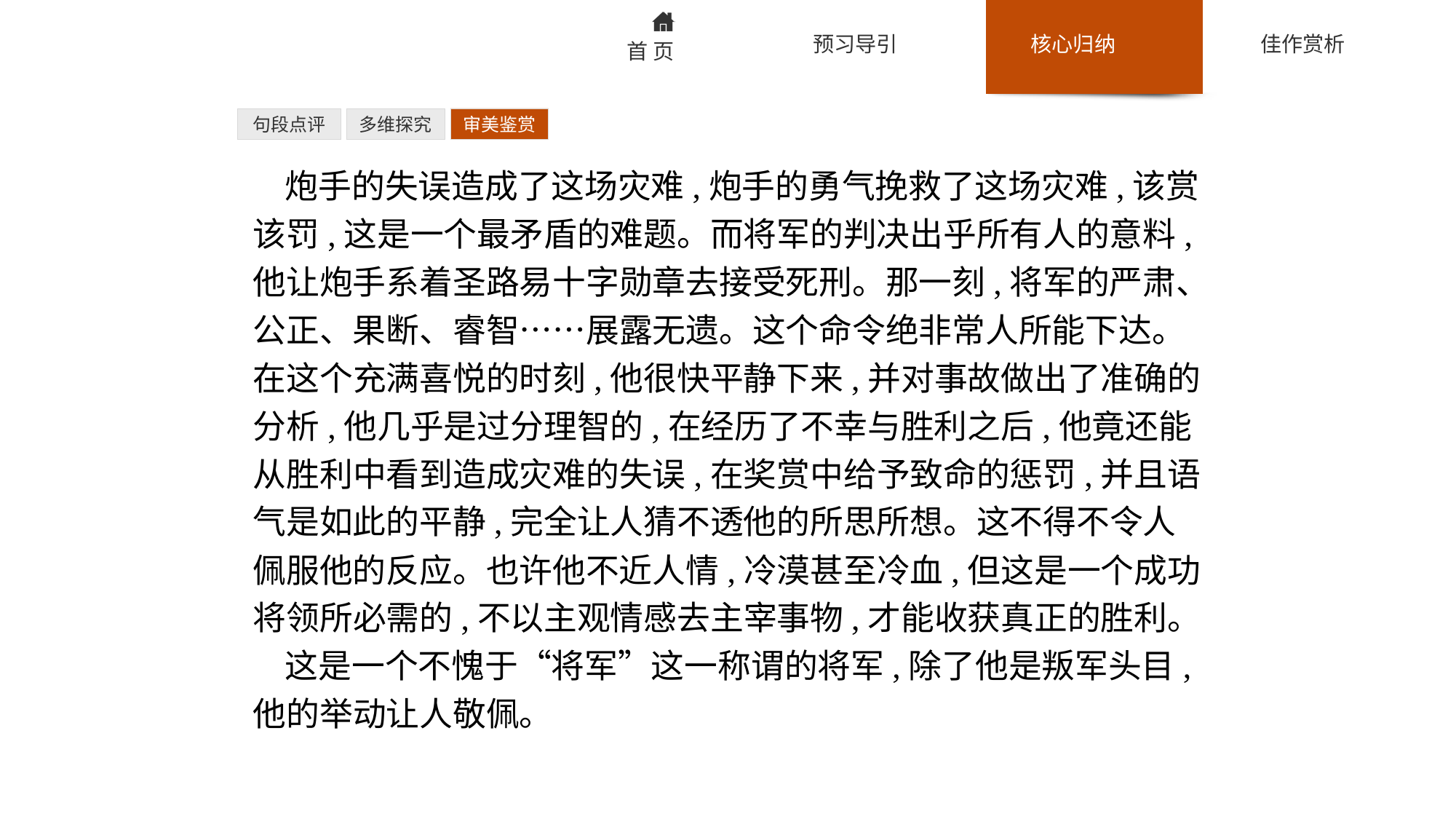

句段点评
多维探究
审美鉴赏
炮手的失误造成了这场灾难,炮手的勇气挽救了这场灾难,该赏该罚,这是一个最矛盾的难题。而将军的判决出乎所有人的意料,他让炮手系着圣路易十字勋章去接受死刑。那一刻,将军的严肃、公正、果断、睿智……展露无遗。这个命令绝非常人所能下达。在这个充满喜悦的时刻,他很快平静下来,并对事故做出了准确的分析,他几乎是过分理智的,在经历了不幸与胜利之后,他竟还能从胜利中看到造成灾难的失误,在奖赏中给予致命的惩罚,并且语气是如此的平静,完全让人猜不透他的所思所想。这不得不令人佩服他的反应。也许他不近人情,冷漠甚至冷血,但这是一个成功将领所必需的,不以主观情感去主宰事物,才能收获真正的胜利。
这是一个不愧于“将军”这一称谓的将军,除了他是叛军头目,他的举动让人敬佩。